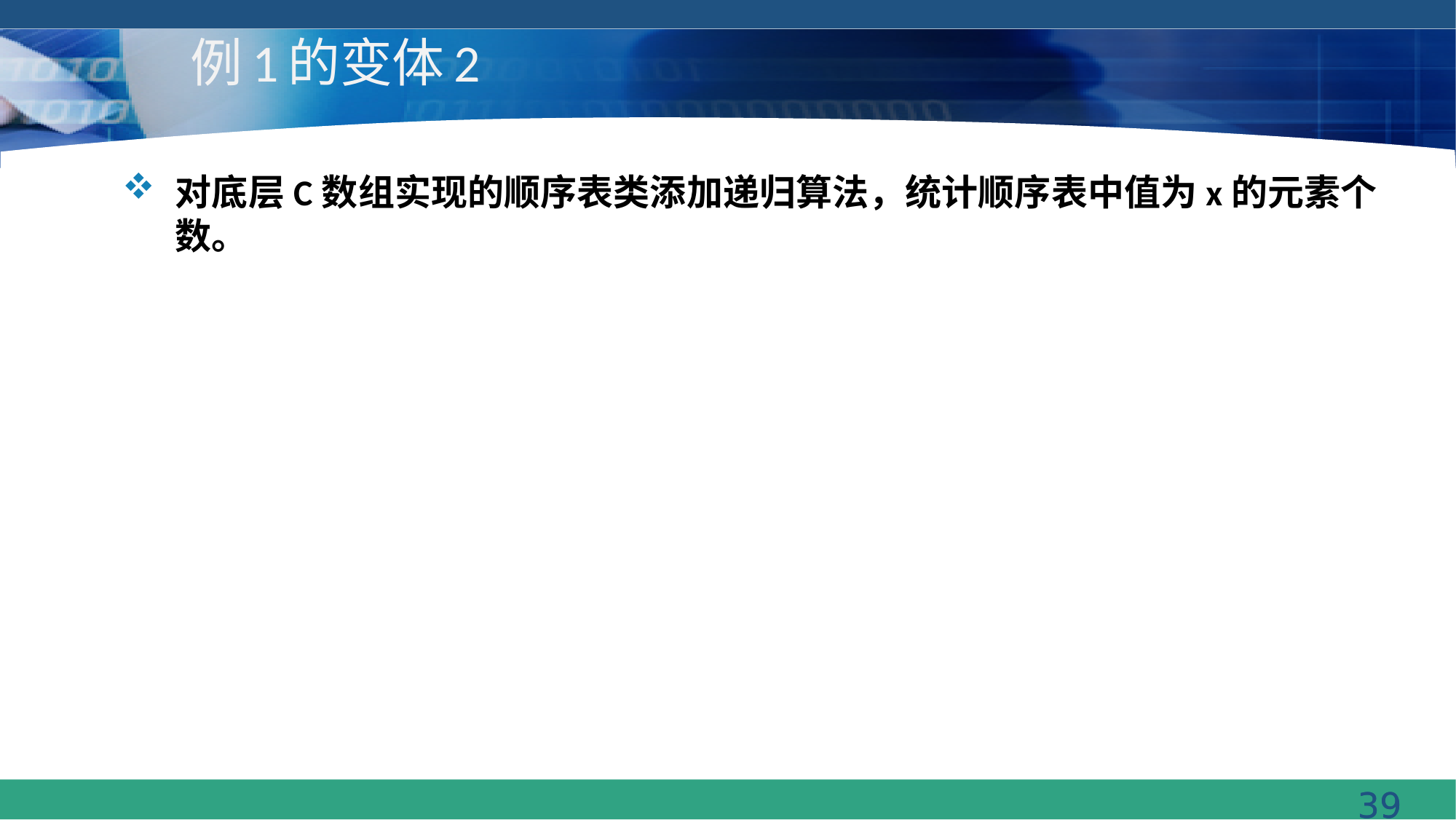

# 例1的变体2
对底层C数组实现的顺序表类添加递归算法，统计顺序表中值为x的元素个数。